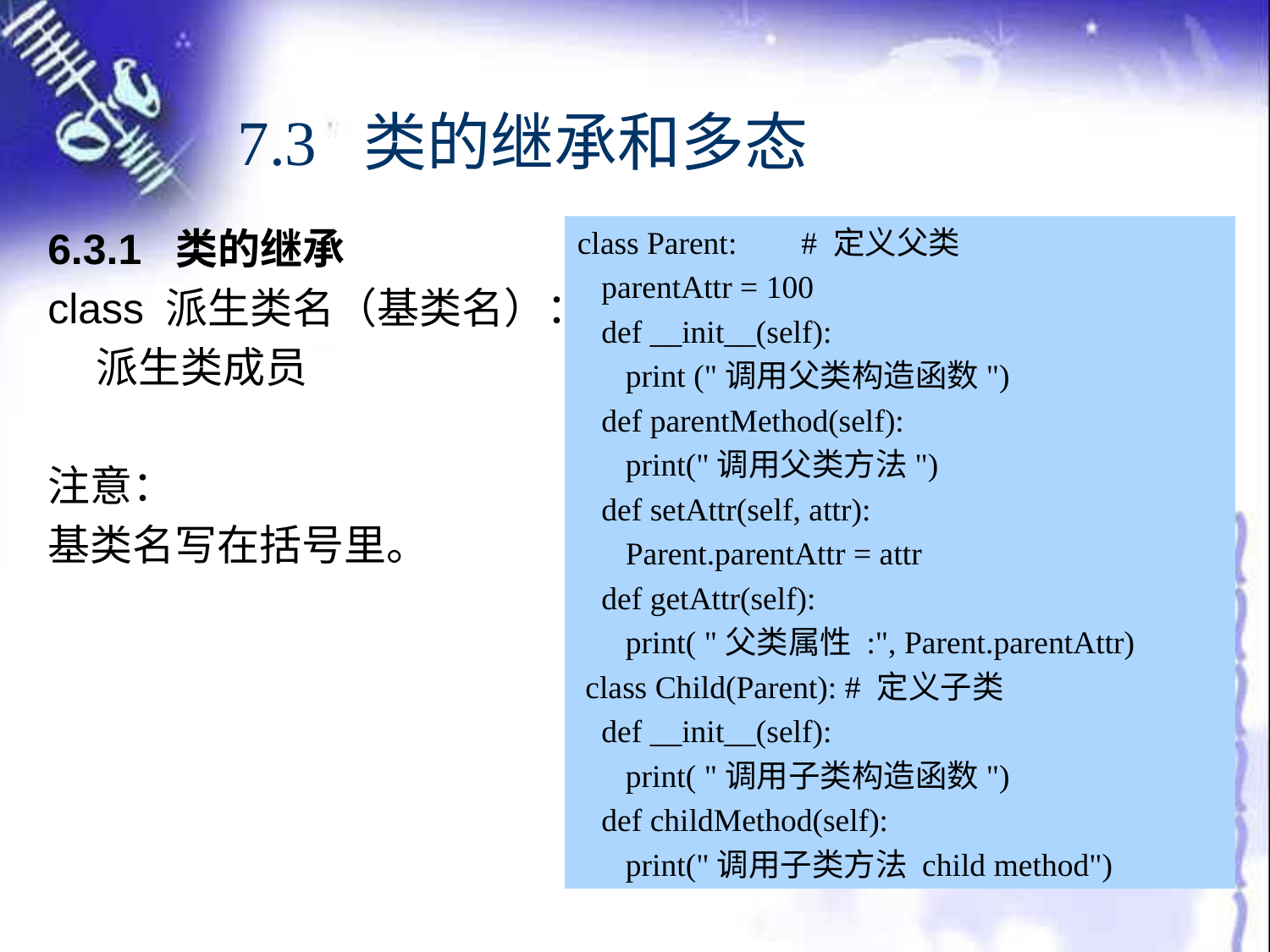

# 7.3  类的继承和多态
6.3.1  类的继承
class 派生类名（基类名）：
    派生类成员

注意：
基类名写在括号里。

class Parent:        # 定义父类
   parentAttr = 100
   def __init__(self):
      print ("调用父类构造函数")
   def parentMethod(self):
      print("调用父类方法")
   def setAttr(self, attr):
      Parent.parentAttr = attr
   def getAttr(self):
      print( "父类属性 :", Parent.parentAttr)
 class Child(Parent): # 定义子类
   def __init__(self):
      print( "调用子类构造函数")
   def childMethod(self):
      print("调用子类方法 child method")